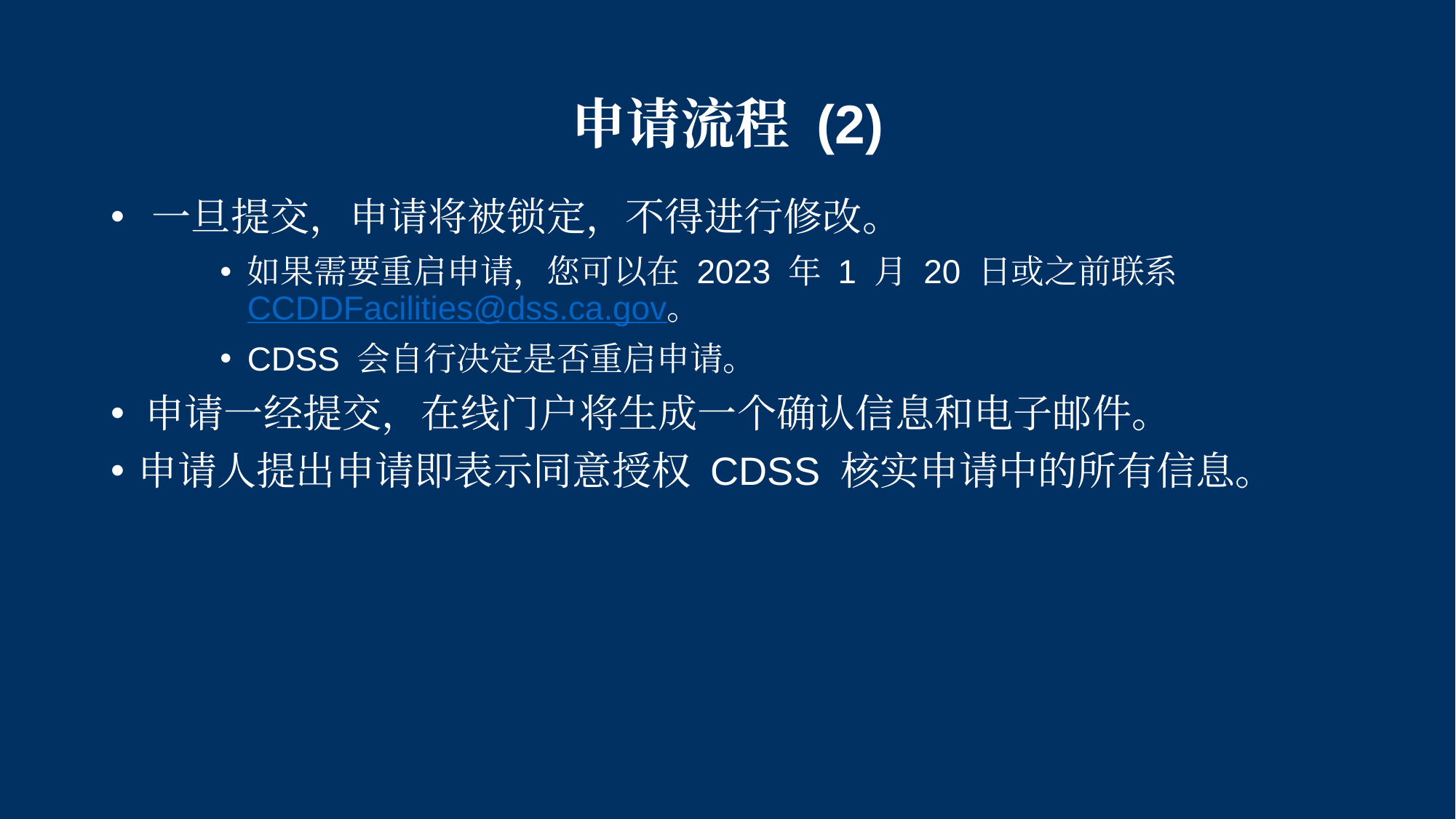

# 申请流程 (2)
一旦提交，申请将被锁定，不得进行修改。
如果需要重启申请，您可以在 2023 年 1 月 20 日或之前联系 CCDDFacilities@dss.ca.gov。
CDSS 会自行决定是否重启申请。
申请一经提交，在线门户将生成一个确认信息和电子邮件。
申请人提出申请即表示同意授权 CDSS 核实申请中的所有信息。